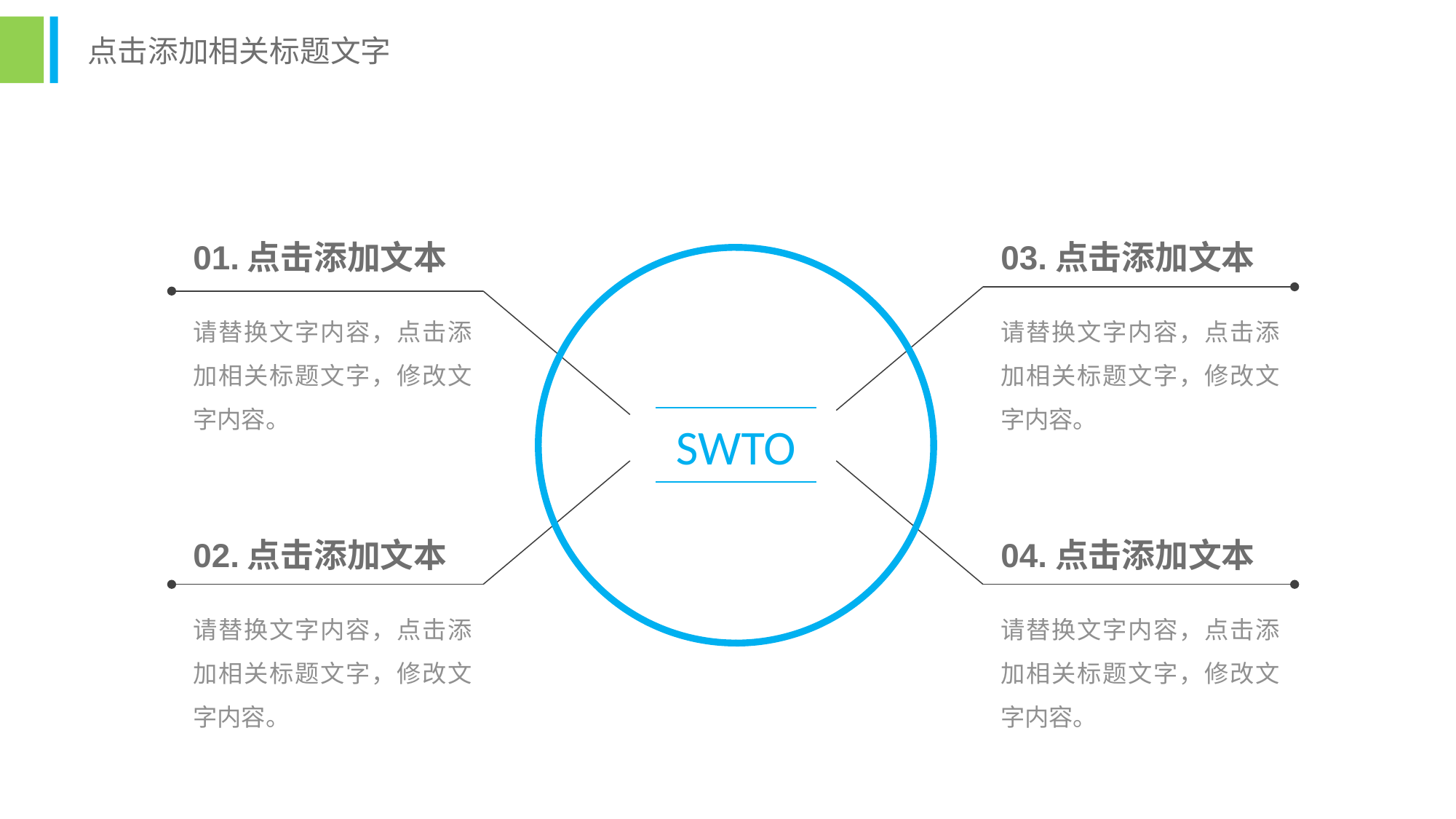

点击添加相关标题文字
01.点击添加文本
03.点击添加文本

请替换文字内容，点击添加相关标题文字，修改文字内容。
请替换文字内容，点击添加相关标题文字，修改文字内容。
SWTO
02.点击添加文本
04.点击添加文本
请替换文字内容，点击添加相关标题文字，修改文字内容。
请替换文字内容，点击添加相关标题文字，修改文字内容。